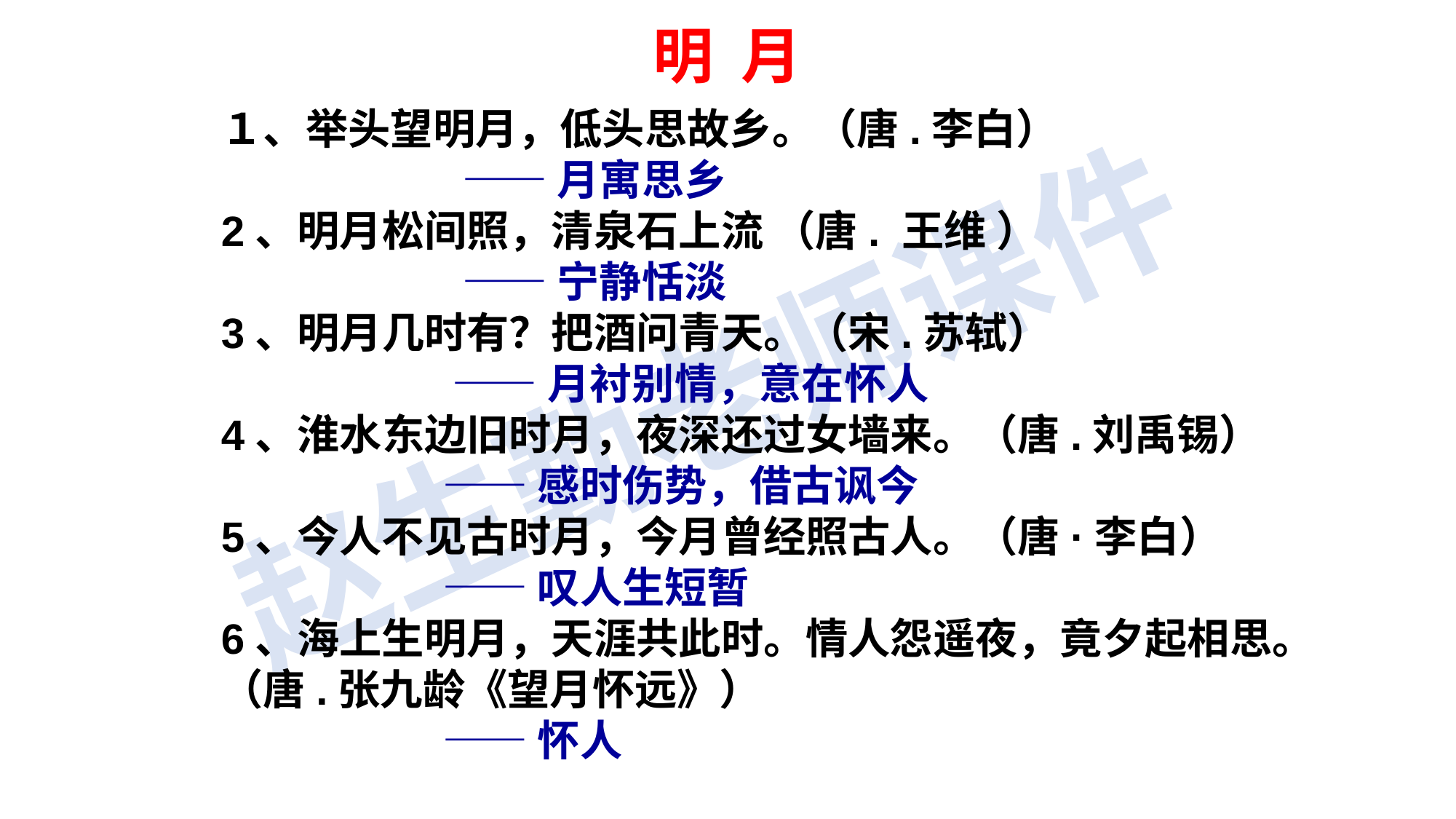

明  月
１、举头望明月，低头思故乡。（唐.李白）
                         ——月寓思乡
2、明月松间照，清泉石上流 （唐. 王维 ）
                         ——宁静恬淡
3、明月几时有？把酒问青天。（宋.苏轼）
                        ——月衬别情，意在怀人
4、淮水东边旧时月，夜深还过女墙来。（唐.刘禹锡）
                       ——感时伤势，借古讽今
5、今人不见古时月，今月曾经照古人。（唐·李白）
                       ——叹人生短暂
6、海上生明月，天涯共此时。情人怨遥夜，竟夕起相思。 （唐.张九龄《望月怀远》）
                       ——怀人